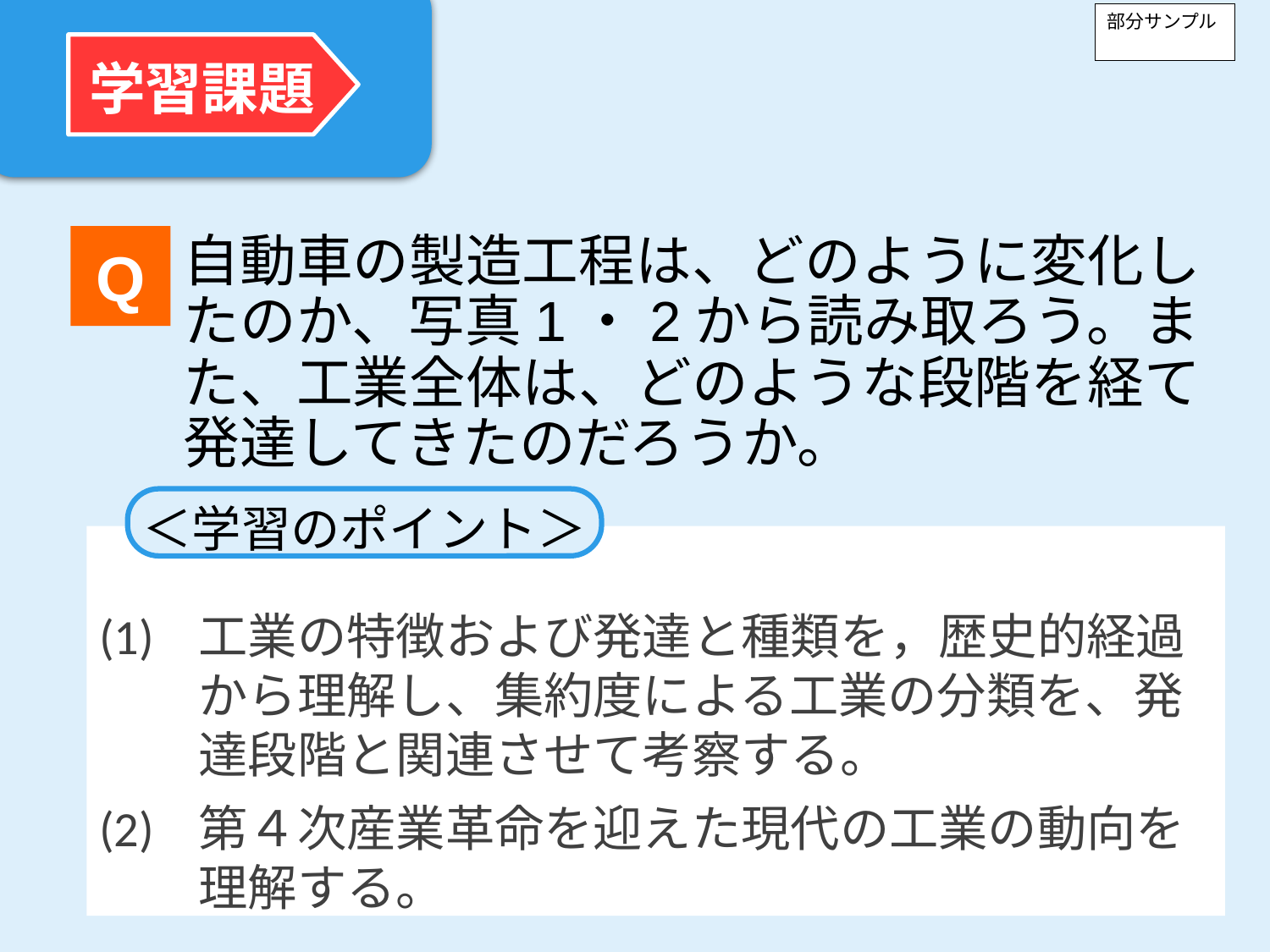

部分サンプル
# 自動車の製造工程は、どのように変化したのか、写真1・2から読み取ろう。また、工業全体は、どのような段階を経て発達してきたのだろうか。
＜学習のポイント＞

(1)	工業の特徴および発達と種類を，歴史的経過から理解し、集約度による工業の分類を、発達段階と関連させて考察する。
(2)	第４次産業革命を迎えた現代の工業の動向を理解する。